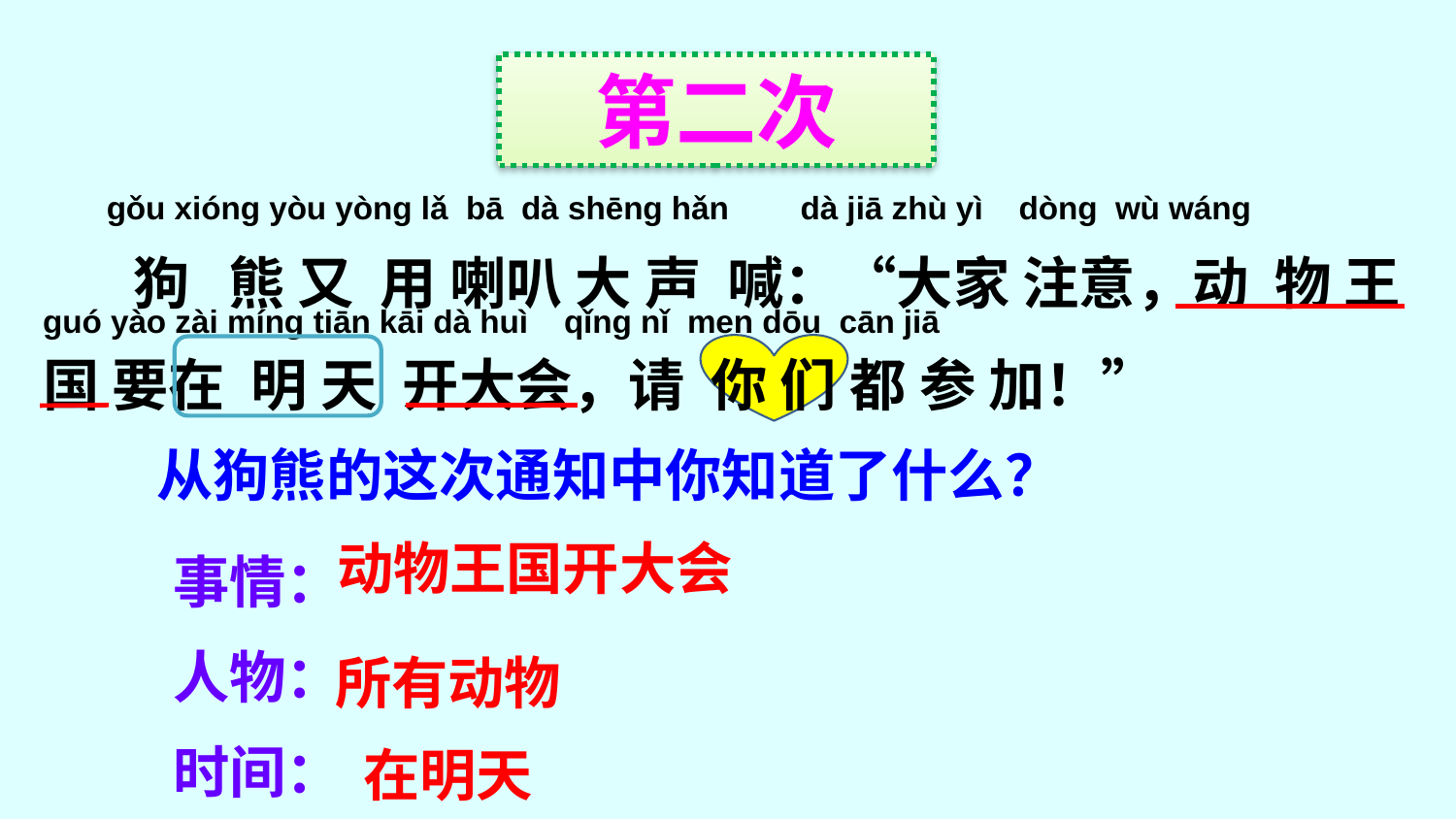

第二次
   ɡǒu xiónɡ yòu yònɡ lǎ  bā  dà shēnɡ hǎn        dà jiā zhù yì    dònɡ  wù wánɡ
      狗   熊 又  用 喇叭 大 声  喊：“大家 注意，动  物 王 国 要在  明 天  开大会，请  你 们 都 参 加！”
ɡuó yào zài mínɡ tiān kāi dà huì    qǐnɡ nǐ  men dōu  cān jiā

从狗熊的这次通知中你知道了什么？
事情：
人物：
时间：
动物王国开大会
所有动物
在明天